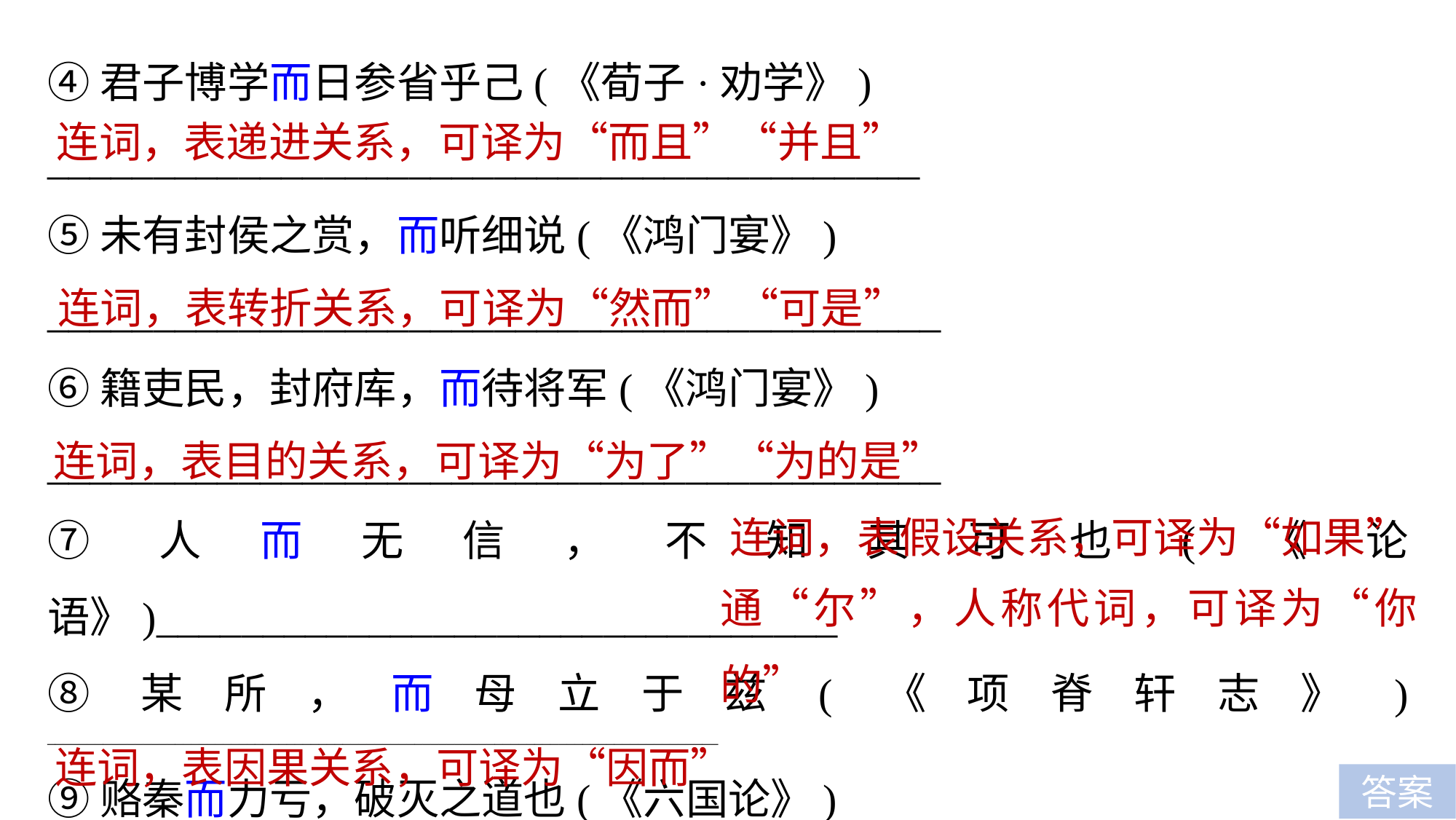

④君子博学而日参省乎己(《荀子·劝学》)
_________________________________________
⑤未有封侯之赏，而听细说(《鸿门宴》)
__________________________________________
⑥籍吏民，封府库，而待将军(《鸿门宴》)
__________________________________________
⑦人而无信，不知其可也(《论语》)________________________________
⑧某所，而母立于兹(《项脊轩志》) ____________________________________________________________________________________
⑨赂秦而力亏，破灭之道也(《六国论》)
_________________________________
连词，表递进关系，可译为“而且”“并且”
连词，表转折关系，可译为“然而”“可是”
连词，表目的关系，可译为“为了”“为的是”
连词，表假设关系，可译为“如果”
通“尔”，人称代词，可译为“你的”
连词，表因果关系，可译为“因而”
答案